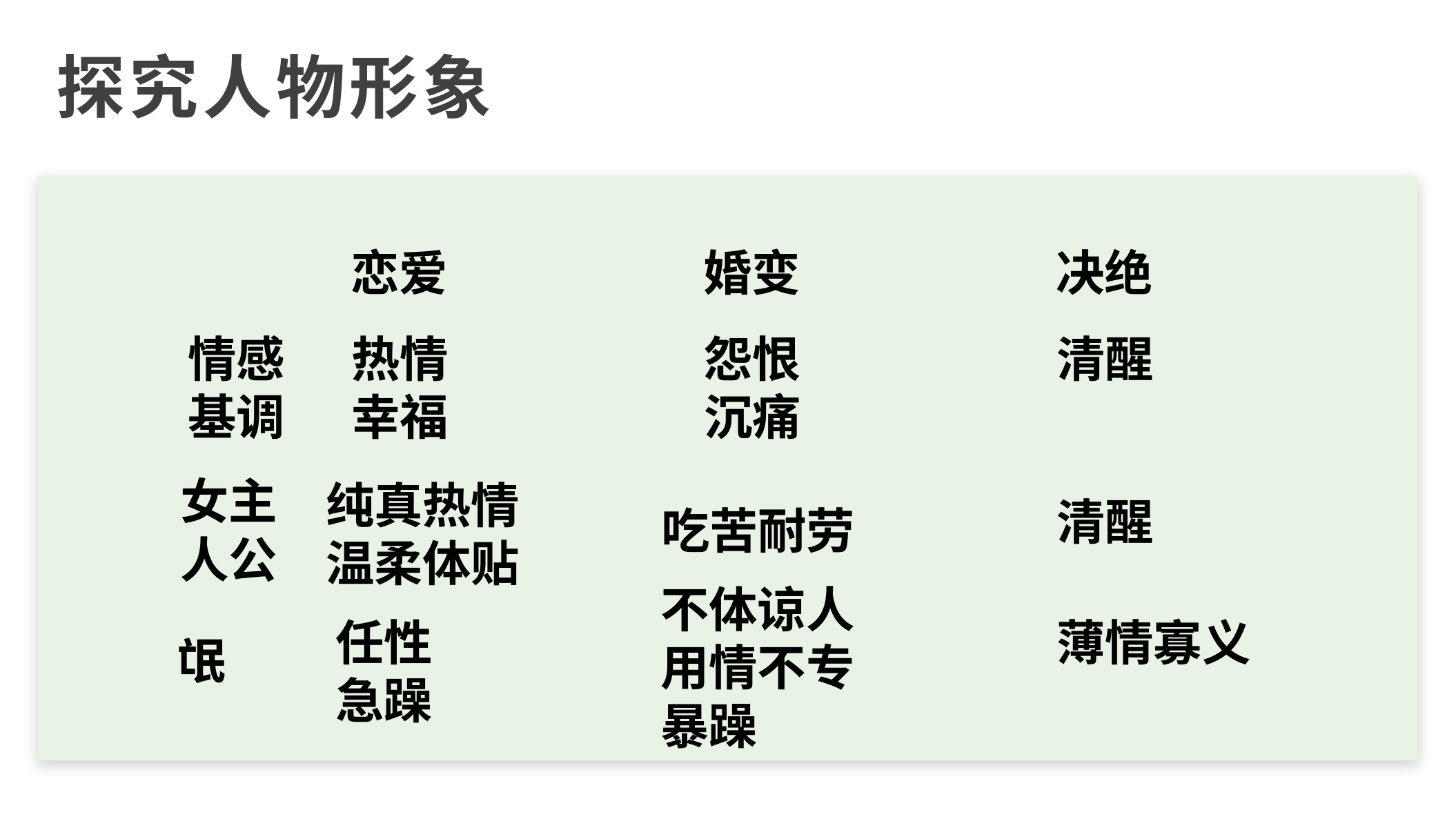

探究人物形象

恋爱
婚变
决绝
热情
幸福
怨恨
沉痛
清醒
情感基调
女主人公
纯真热情
温柔体贴
清醒
吃苦耐劳
不体谅人
用情不专
暴躁
任性
急躁
薄情寡义
氓